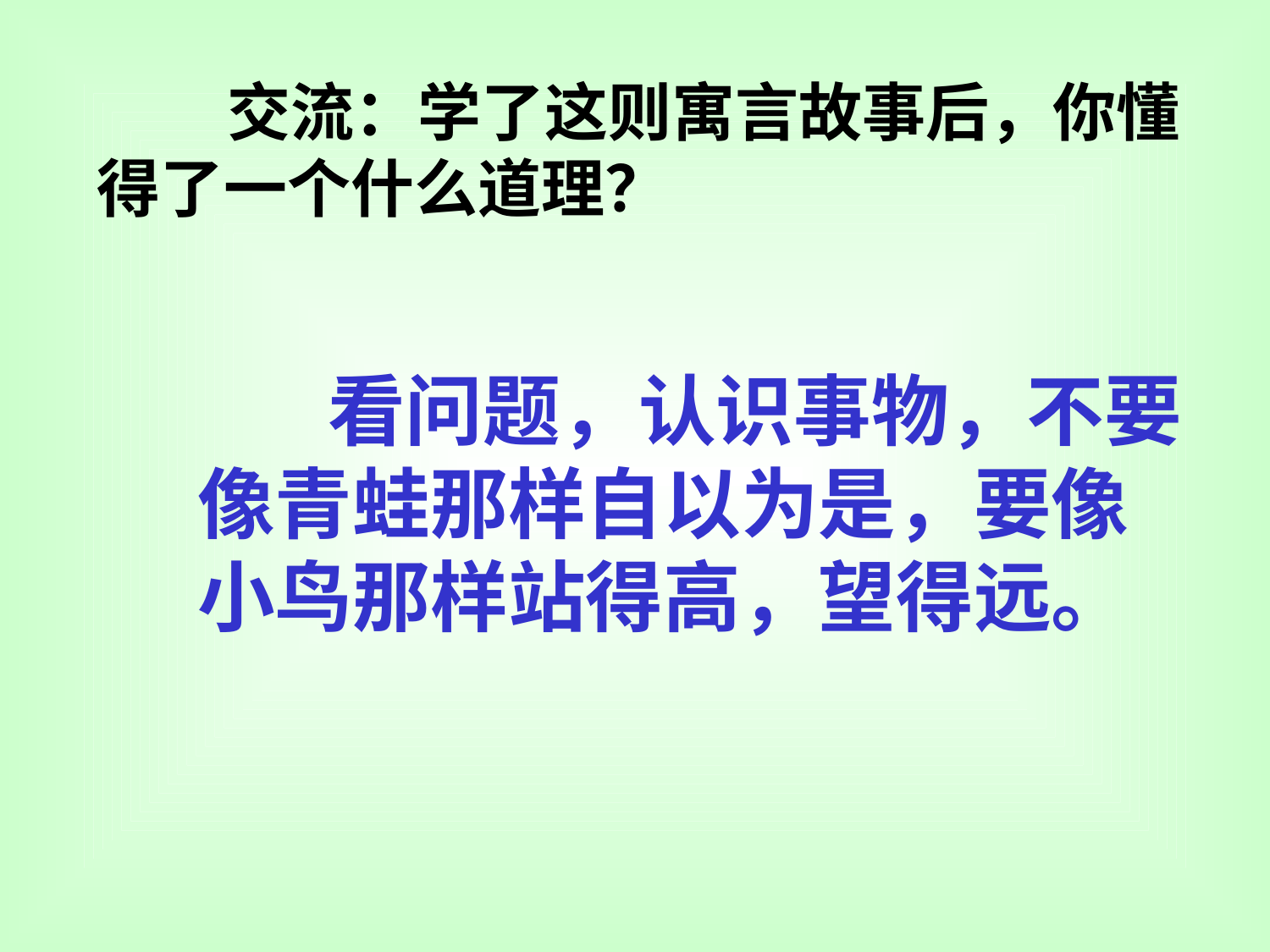

交流：学了这则寓言故事后，你懂得了一个什么道理？
        看问题，认识事物，不要像青蛙那样自以为是，要像小鸟那样站得高，望得远。